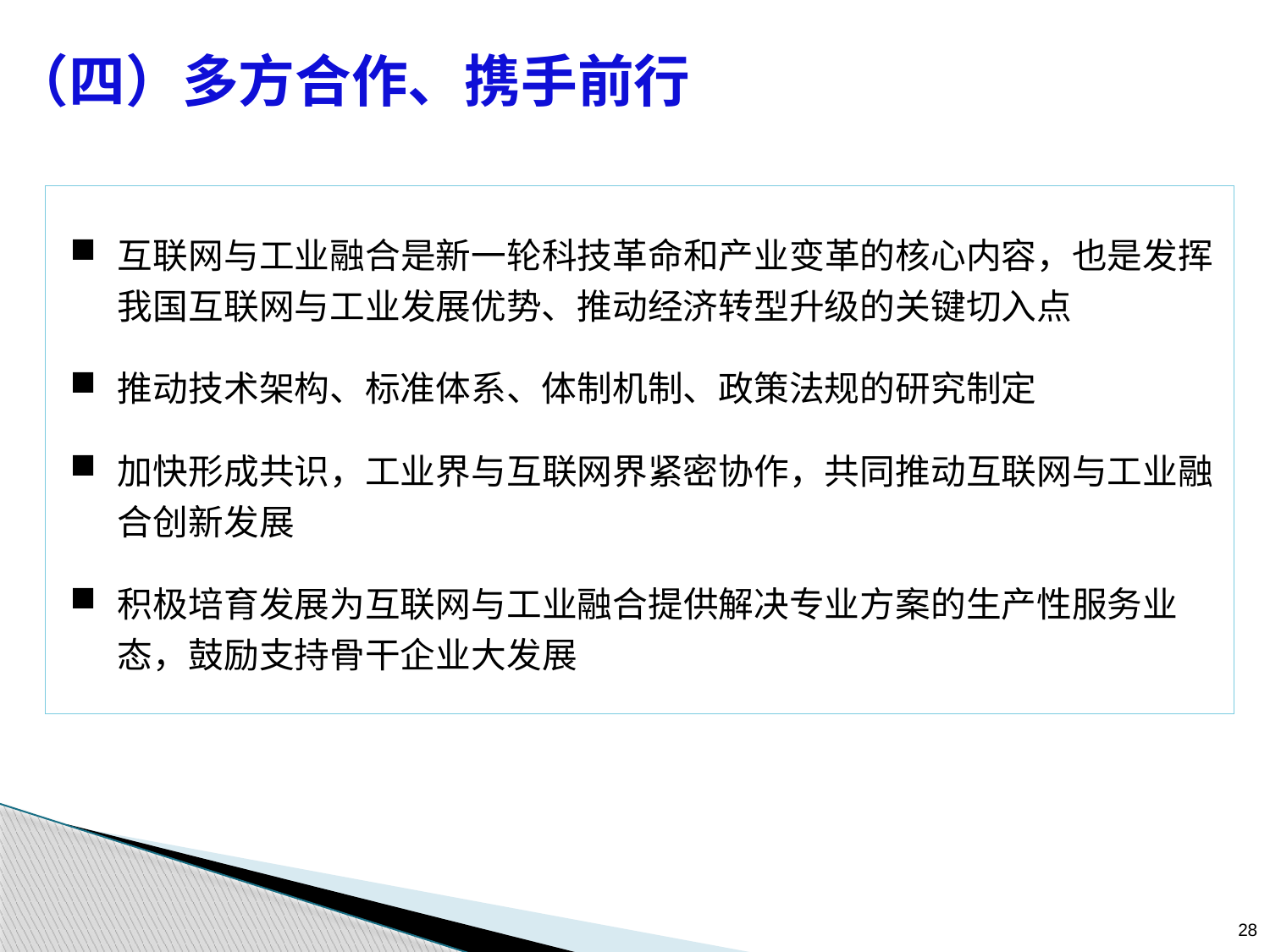

# （四）多方合作、携手前行
互联网与工业融合是新一轮科技革命和产业变革的核心内容，也是发挥我国互联网与工业发展优势、推动经济转型升级的关键切入点
推动技术架构、标准体系、体制机制、政策法规的研究制定
加快形成共识，工业界与互联网界紧密协作，共同推动互联网与工业融合创新发展
积极培育发展为互联网与工业融合提供解决专业方案的生产性服务业态，鼓励支持骨干企业大发展
28